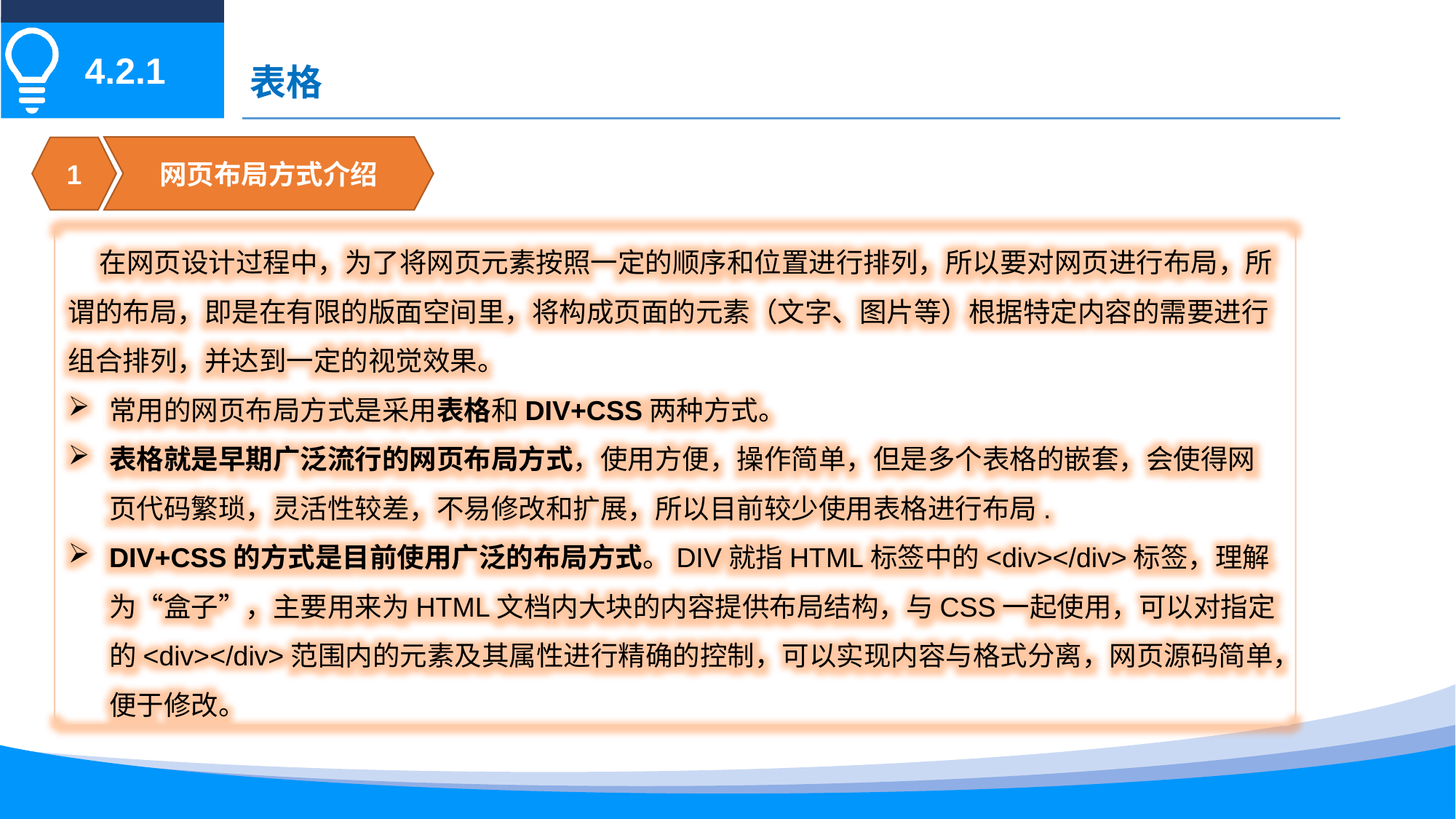

4.2.1
表格
网页布局方式介绍
1
    在网页设计过程中，为了将网页元素按照一定的顺序和位置进行排列，所以要对网页进行布局，所谓的布局，即是在有限的版面空间里，将构成页面的元素（文字、图片等）根据特定内容的需要进行组合排列，并达到一定的视觉效果。
常用的网页布局方式是采用表格和DIV+CSS两种方式。
表格就是早期广泛流行的网页布局方式，使用方便，操作简单，但是多个表格的嵌套，会使得网页代码繁琐，灵活性较差，不易修改和扩展，所以目前较少使用表格进行布局.
DIV+CSS的方式是目前使用广泛的布局方式。DIV就指HTML标签中的<div></div>标签，理解为“盒子”，主要用来为HTML文档内大块的内容提供布局结构，与CSS一起使用，可以对指定的<div></div>范围内的元素及其属性进行精确的控制，可以实现内容与格式分离，网页源码简单，便于修改。